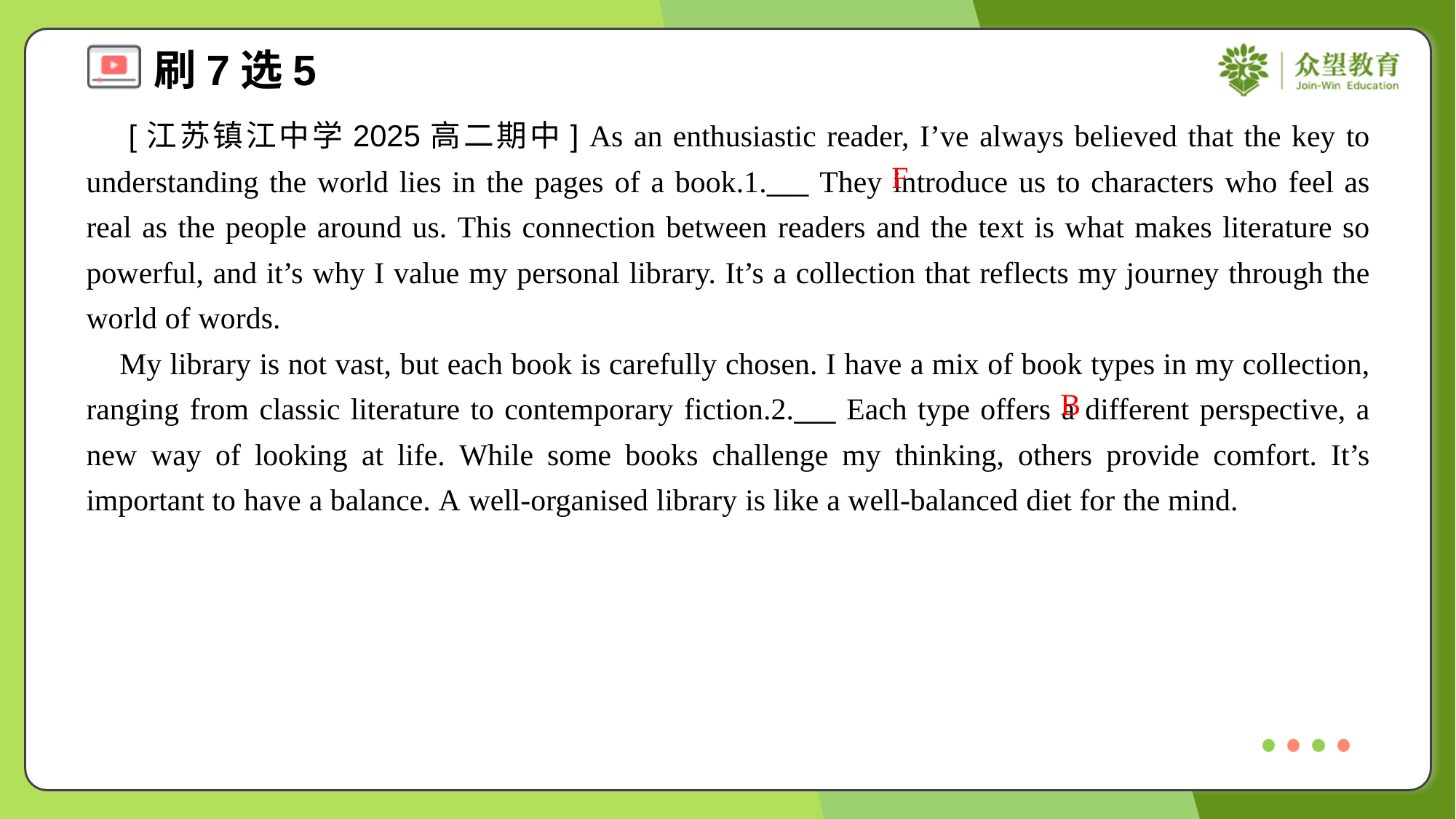

[江苏镇江中学2025高二期中] As an enthusiastic reader, I’ve always believed that the key to understanding the world lies in the pages of a book.1.___ They introduce us to characters who feel as real as the people around us. This connection between readers and the text is what makes literature so powerful, and it’s why I value my personal library. It’s a collection that reflects my journey through the world of words.
    My library is not vast, but each book is carefully chosen. I have a mix of book types in my collection, ranging from classic literature to contemporary fiction.2.___ Each type offers a different perspective, a new way of looking at life. While some books challenge my thinking, others provide comfort. It’s important to have a balance. A well-organised library is like a well-balanced diet for the mind.

F
B